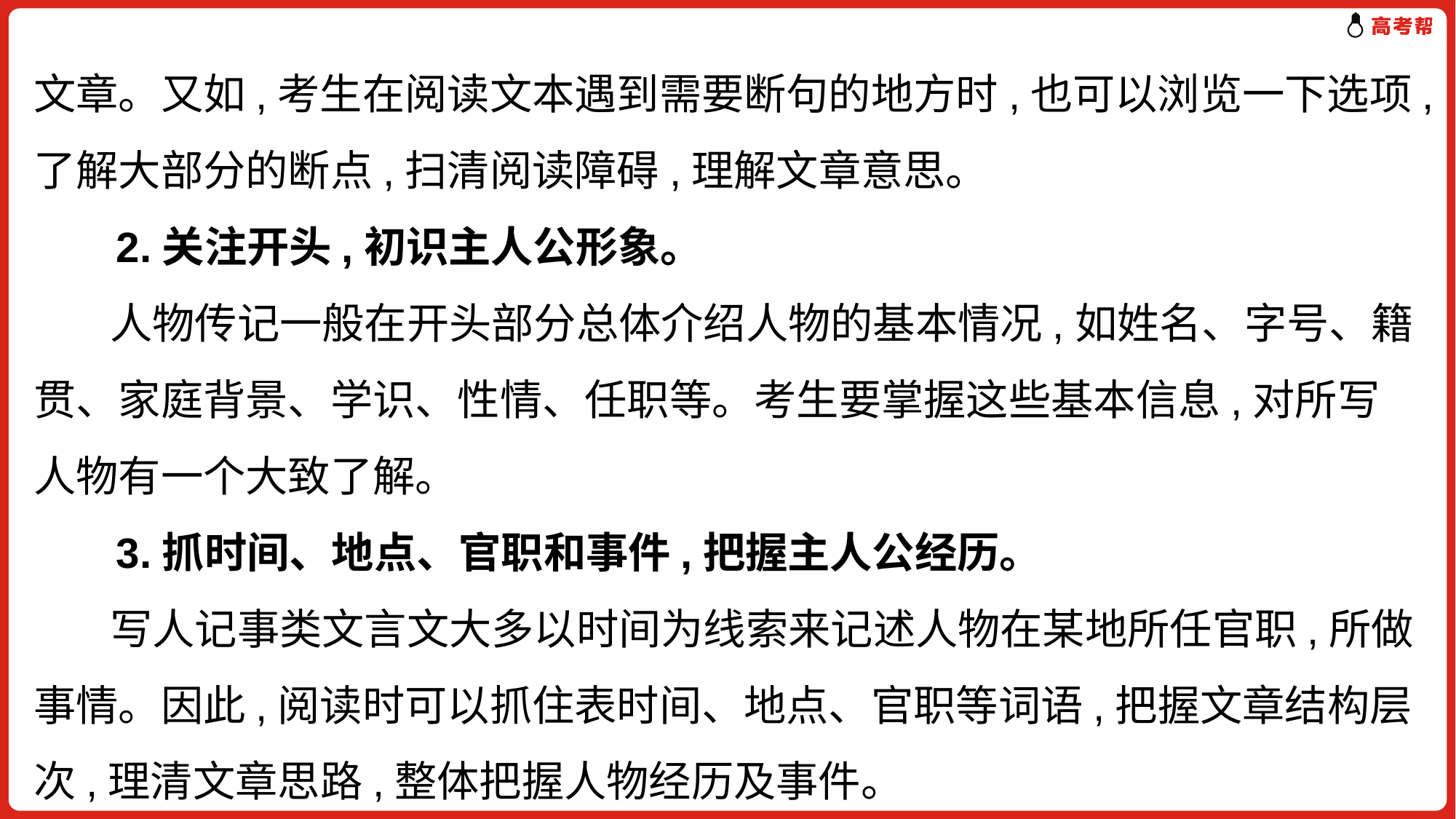

文章。又如,考生在阅读文本遇到需要断句的地方时,也可以浏览一下选项,了解大部分的断点,扫清阅读障碍,理解文章意思。
       2.关注开头,初识主人公形象。
       人物传记一般在开头部分总体介绍人物的基本情况,如姓名、字号、籍贯、家庭背景、学识、性情、任职等。考生要掌握这些基本信息,对所写人物有一个大致了解。
       3.抓时间、地点、官职和事件,把握主人公经历。
       写人记事类文言文大多以时间为线索来记述人物在某地所任官职,所做事情。因此,阅读时可以抓住表时间、地点、官职等词语,把握文章结构层次,理清文章思路,整体把握人物经历及事件。